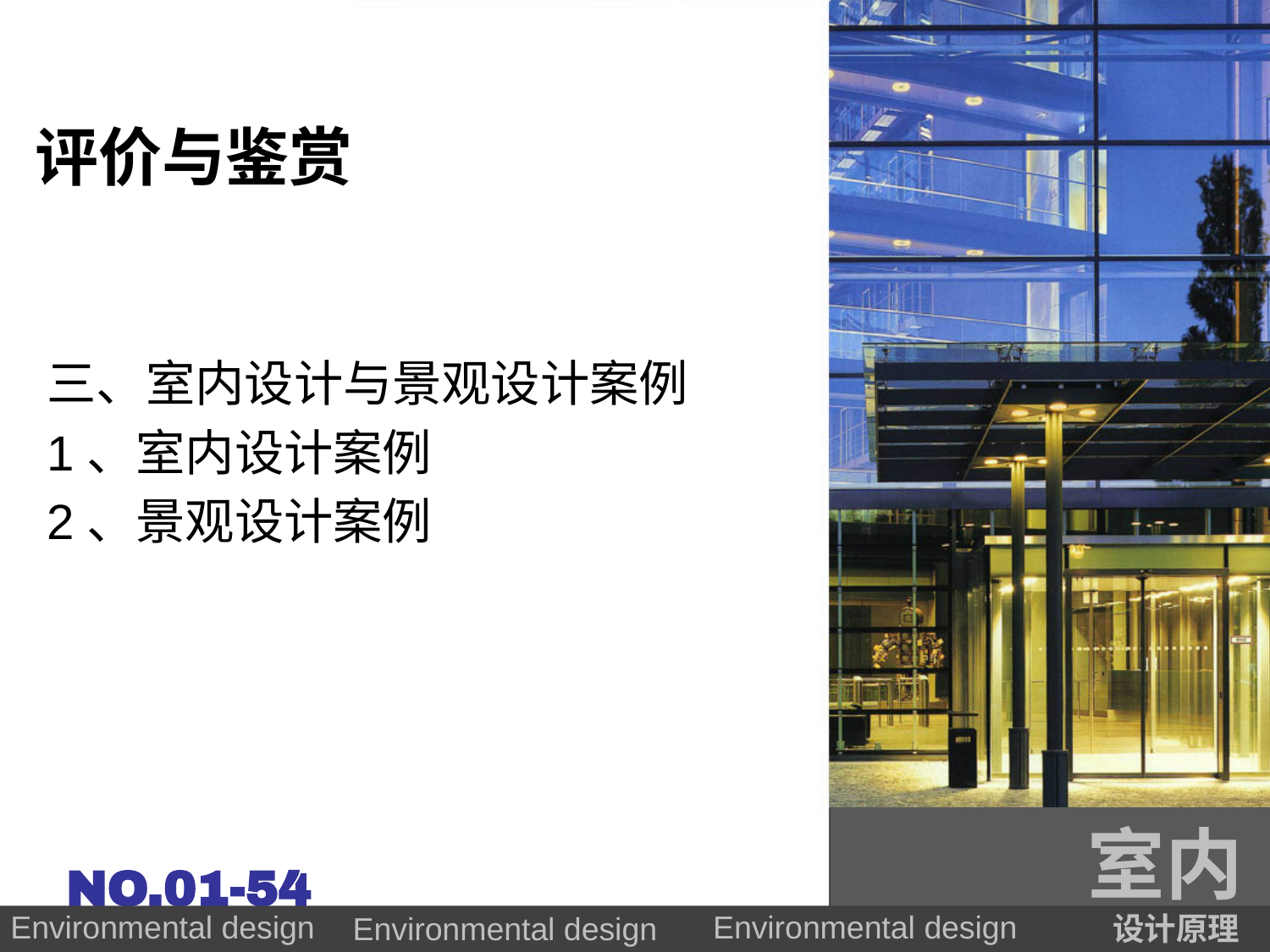

# 评价与鉴赏
三、室内设计与景观设计案例
1、室内设计案例
2、景观设计案例

室内

NO.01-54
设计原理
Environmental design
Environmental design
Environmental design